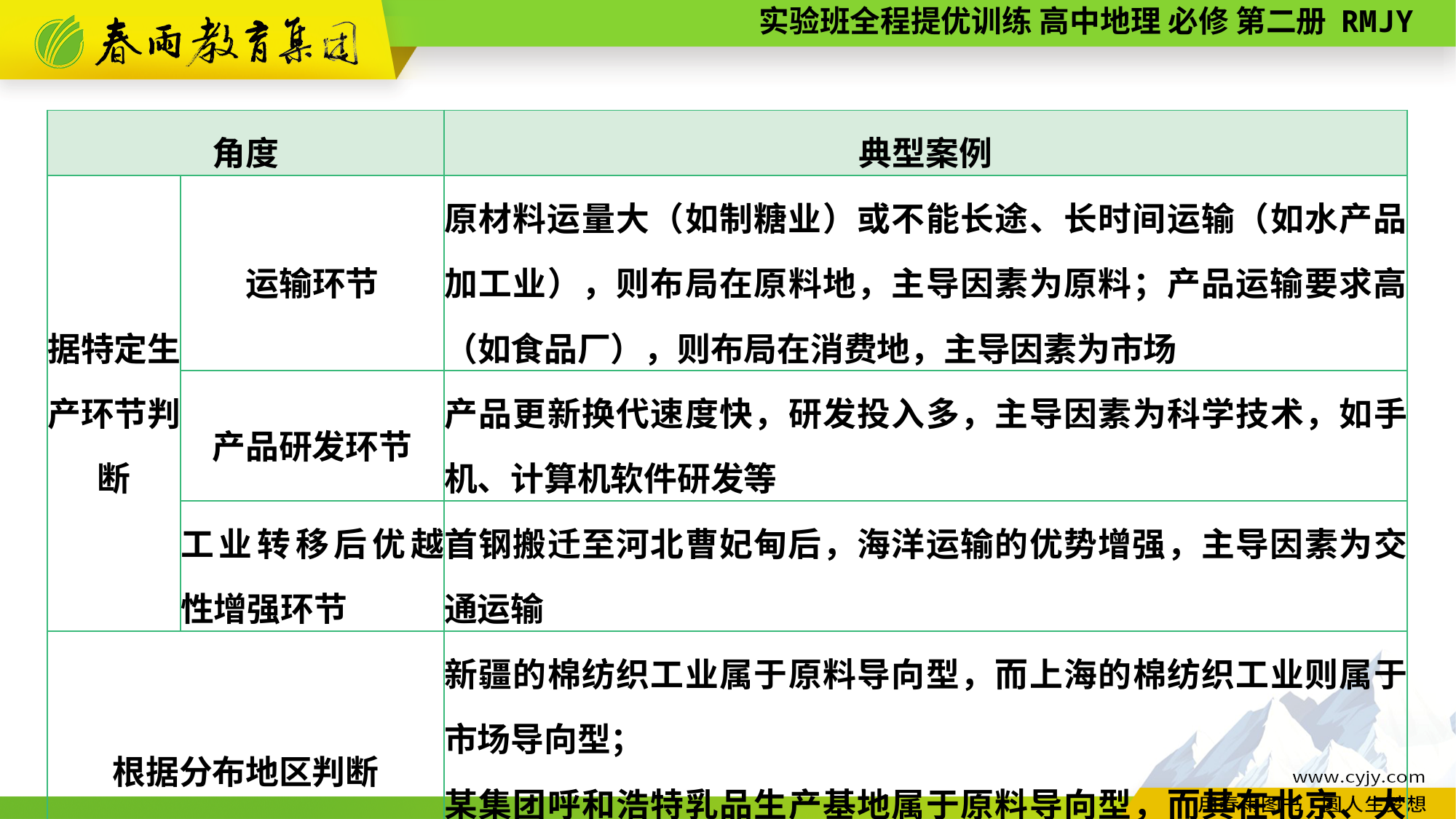

| 角度 |  | 典型案例 |
| --- | --- | --- |
| 据特定生产环节判断 | 运输环节 | 原材料运量大（如制糖业）或不能长途、长时间运输（如水产品加工业），则布局在原料地，主导因素为原料；产品运输要求高（如食品厂），则布局在消费地，主导因素为市场 |
|  | 产品研发环节 | 产品更新换代速度快，研发投入多，主导因素为科学技术，如手机、计算机软件研发等 |
|  | 工业转移后优越性增强环节 | 首钢搬迁至河北曹妃甸后，海洋运输的优势增强，主导因素为交通运输 |
| 根据分布地区判断 |  | 新疆的棉纺织工业属于原料导向型，而上海的棉纺织工业则属于市场导向型； 某集团呼和浩特乳品生产基地属于原料导向型，而其在北京、大庆的液态奶基地则属于市场导向型 |